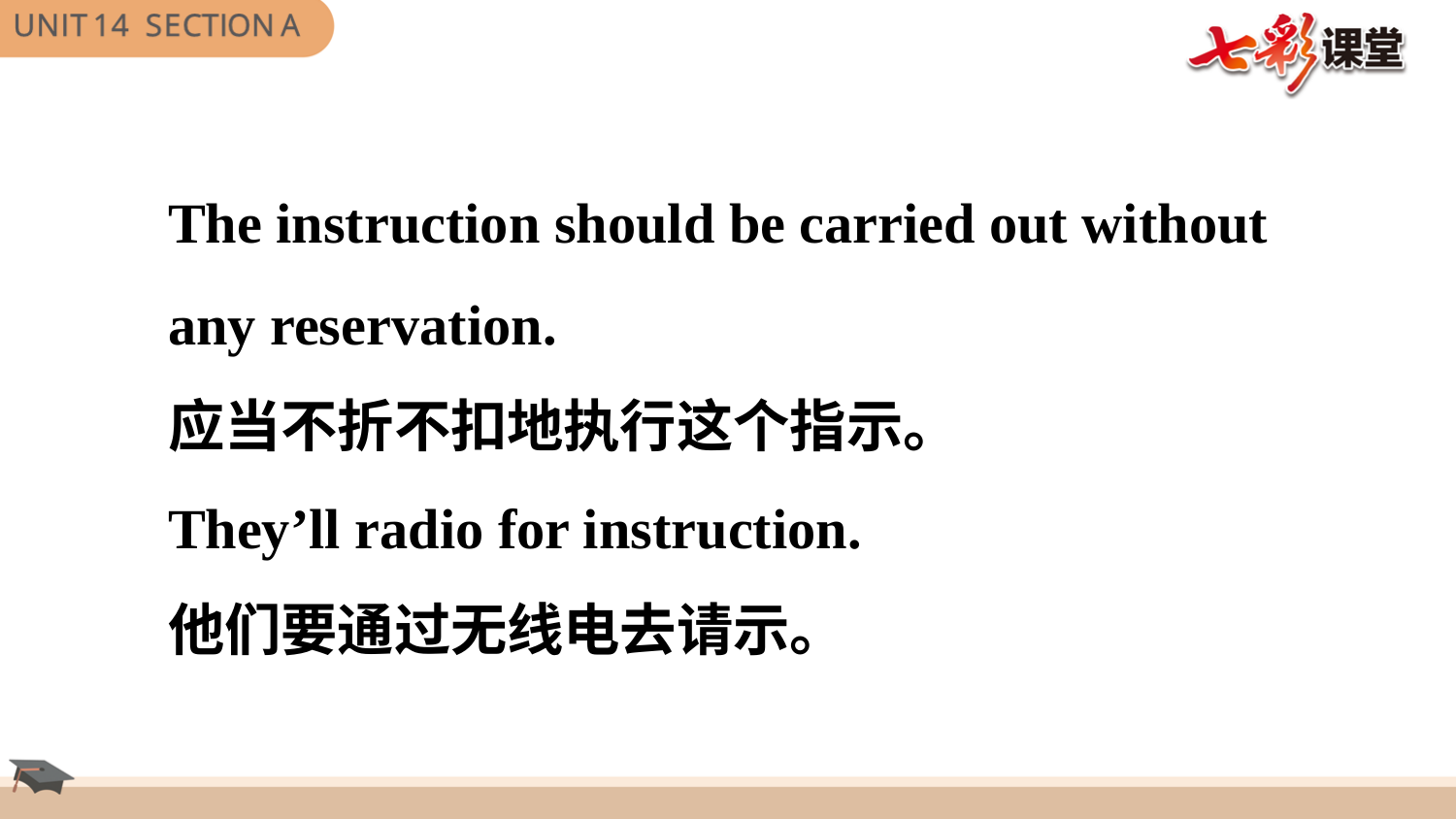

The instruction should be carried out without any reservation.
应当不折不扣地执行这个指示。
They’ll radio for instruction.
他们要通过无线电去请示。